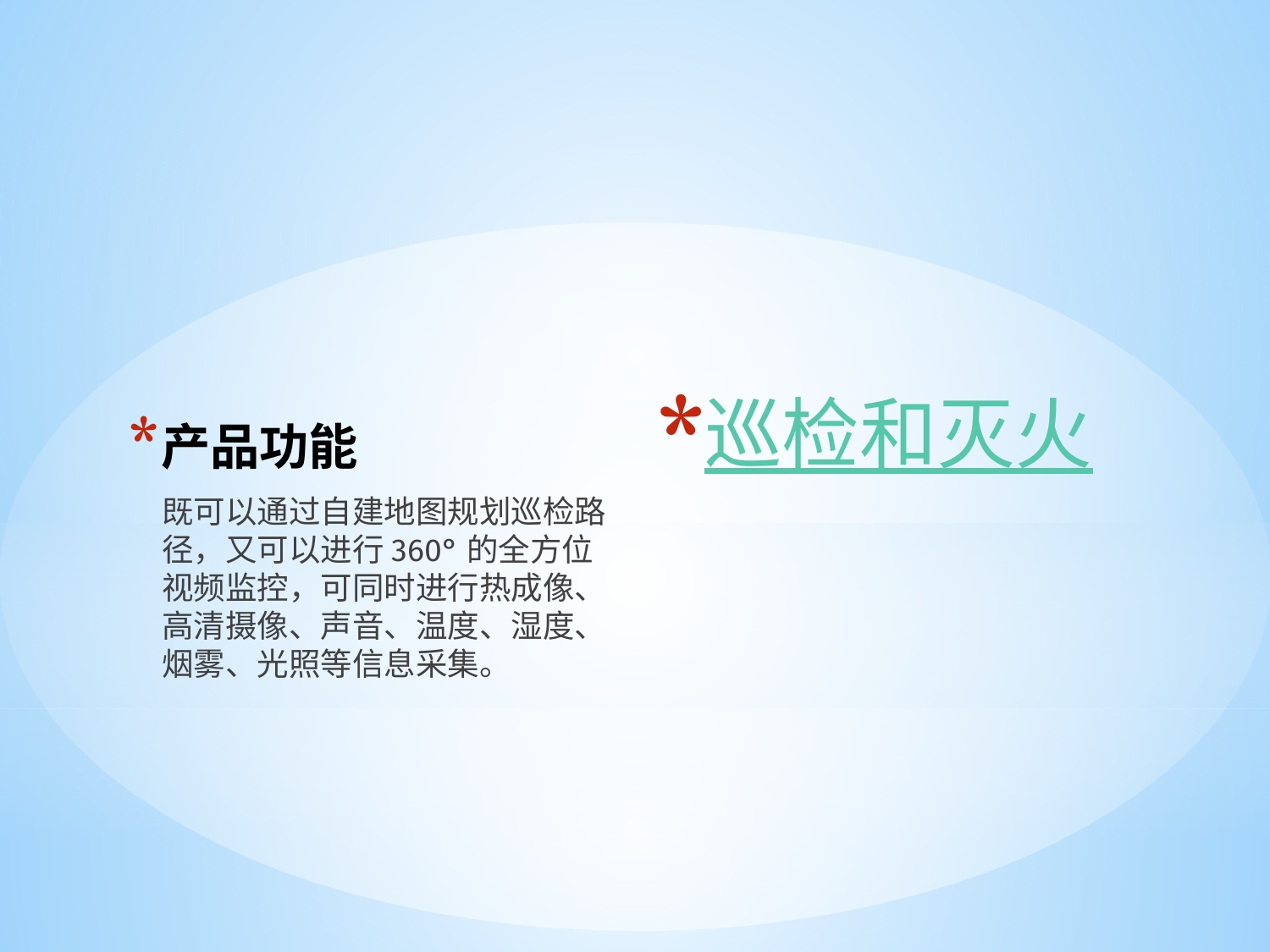

巡检和灭火
# 产品功能
既可以通过自建地图规划巡检路径，又可以进行360°的全方位视频监控，可同时进行热成像、高清摄像、声音、温度、湿度、烟雾、光照等信息采集。